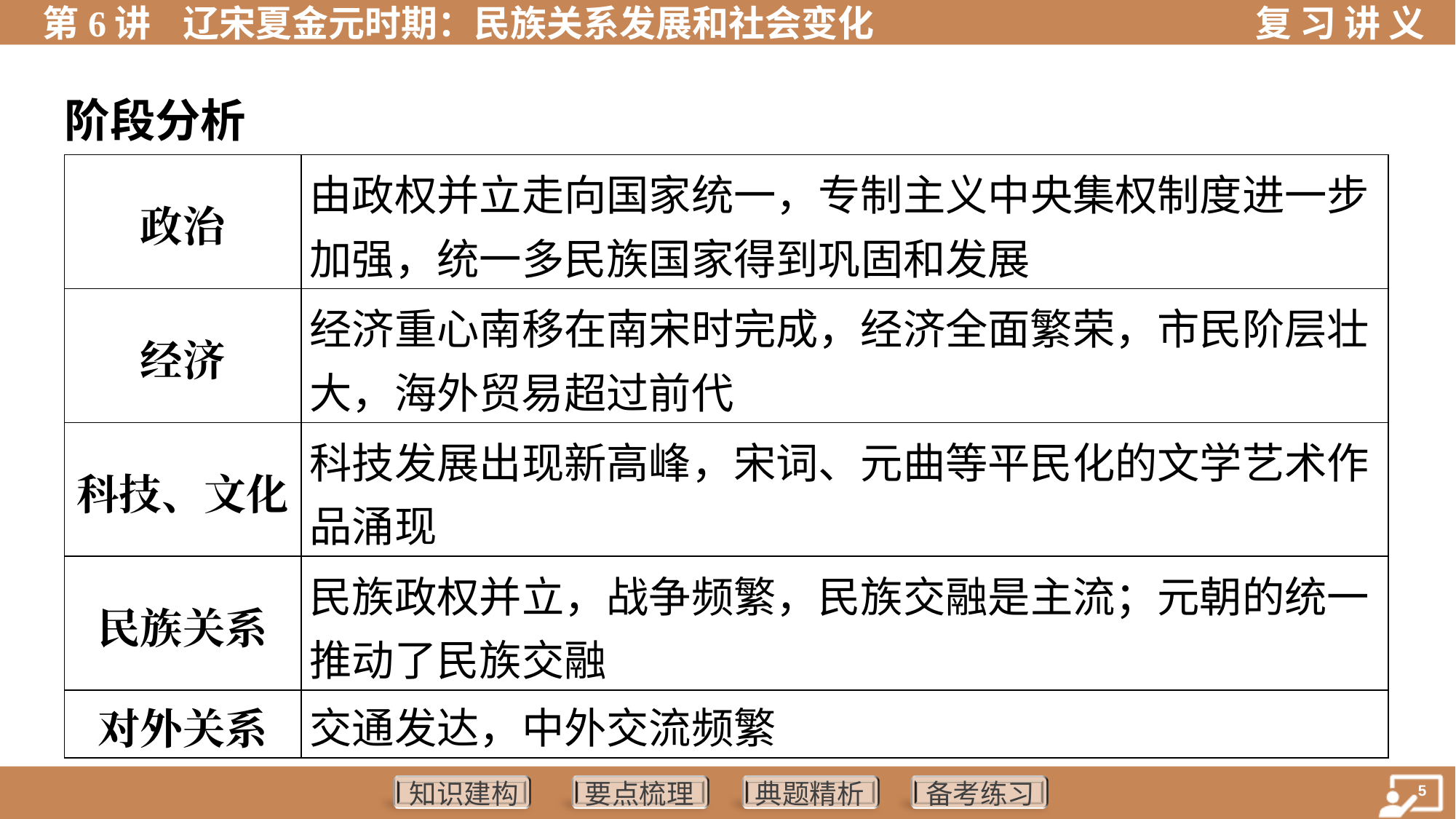

阶段分析
| 政治 | 由政权并立走向国家统一，专制主义中央集权制度进一步 加强，统一多民族国家得到巩固和发展 |
| --- | --- |
| 经济 | 经济重心南移在南宋时完成，经济全面繁荣，市民阶层壮 大，海外贸易超过前代 |
| 科技、文化 | 科技发展出现新高峰，宋词、元曲等平民化的文学艺术作 品涌现 |
| 民族关系 | 民族政权并立，战争频繁，民族交融是主流；元朝的统一 推动了民族交融 |
| 对外关系 | 交通发达，中外交流频繁 |